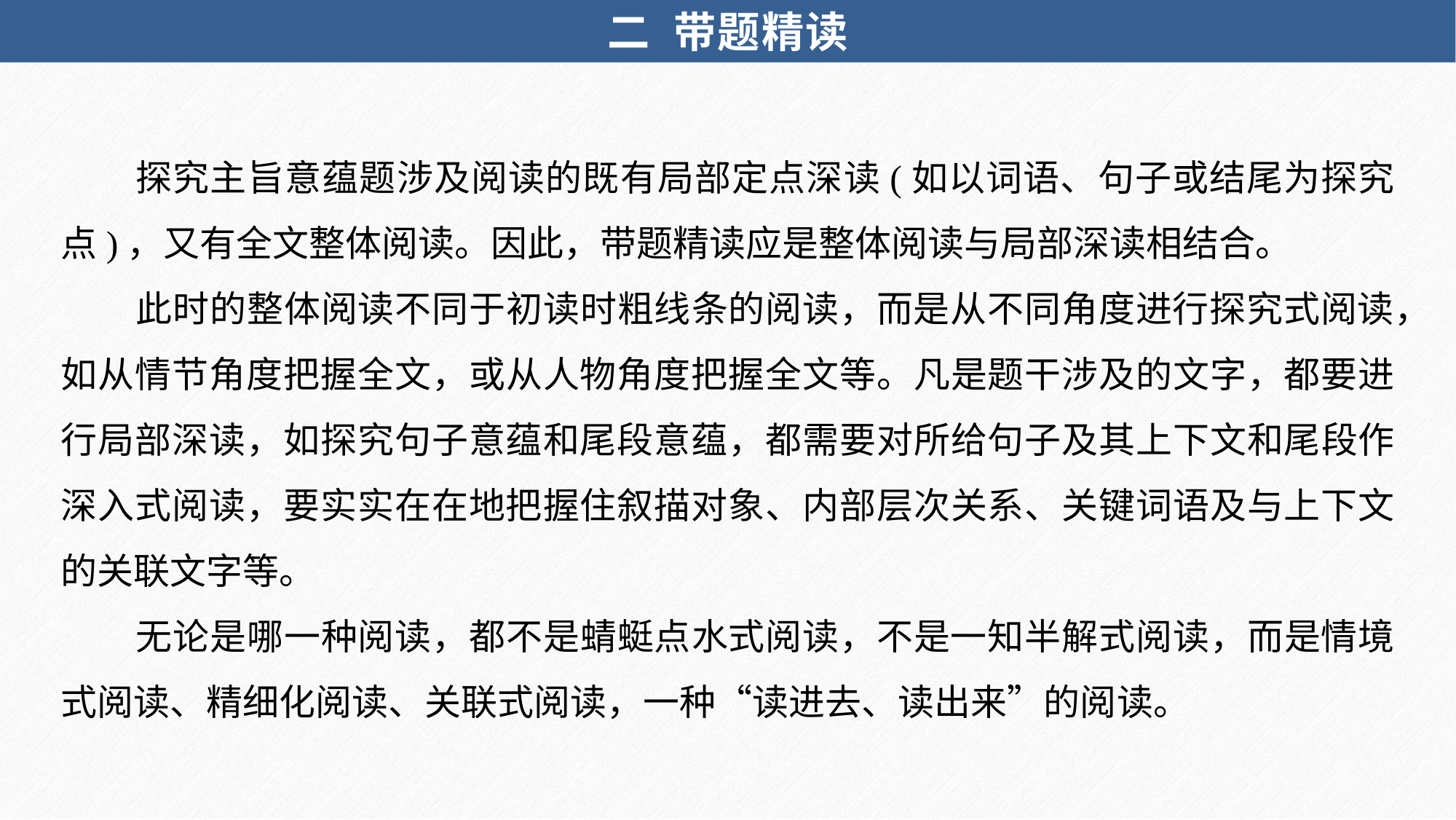

二  带题精读
探究主旨意蕴题涉及阅读的既有局部定点深读(如以词语、句子或结尾为探究点)，又有全文整体阅读。因此，带题精读应是整体阅读与局部深读相结合。
此时的整体阅读不同于初读时粗线条的阅读，而是从不同角度进行探究式阅读，如从情节角度把握全文，或从人物角度把握全文等。凡是题干涉及的文字，都要进行局部深读，如探究句子意蕴和尾段意蕴，都需要对所给句子及其上下文和尾段作深入式阅读，要实实在在地把握住叙描对象、内部层次关系、关键词语及与上下文的关联文字等。
无论是哪一种阅读，都不是蜻蜓点水式阅读，不是一知半解式阅读，而是情境式阅读、精细化阅读、关联式阅读，一种“读进去、读出来”的阅读。